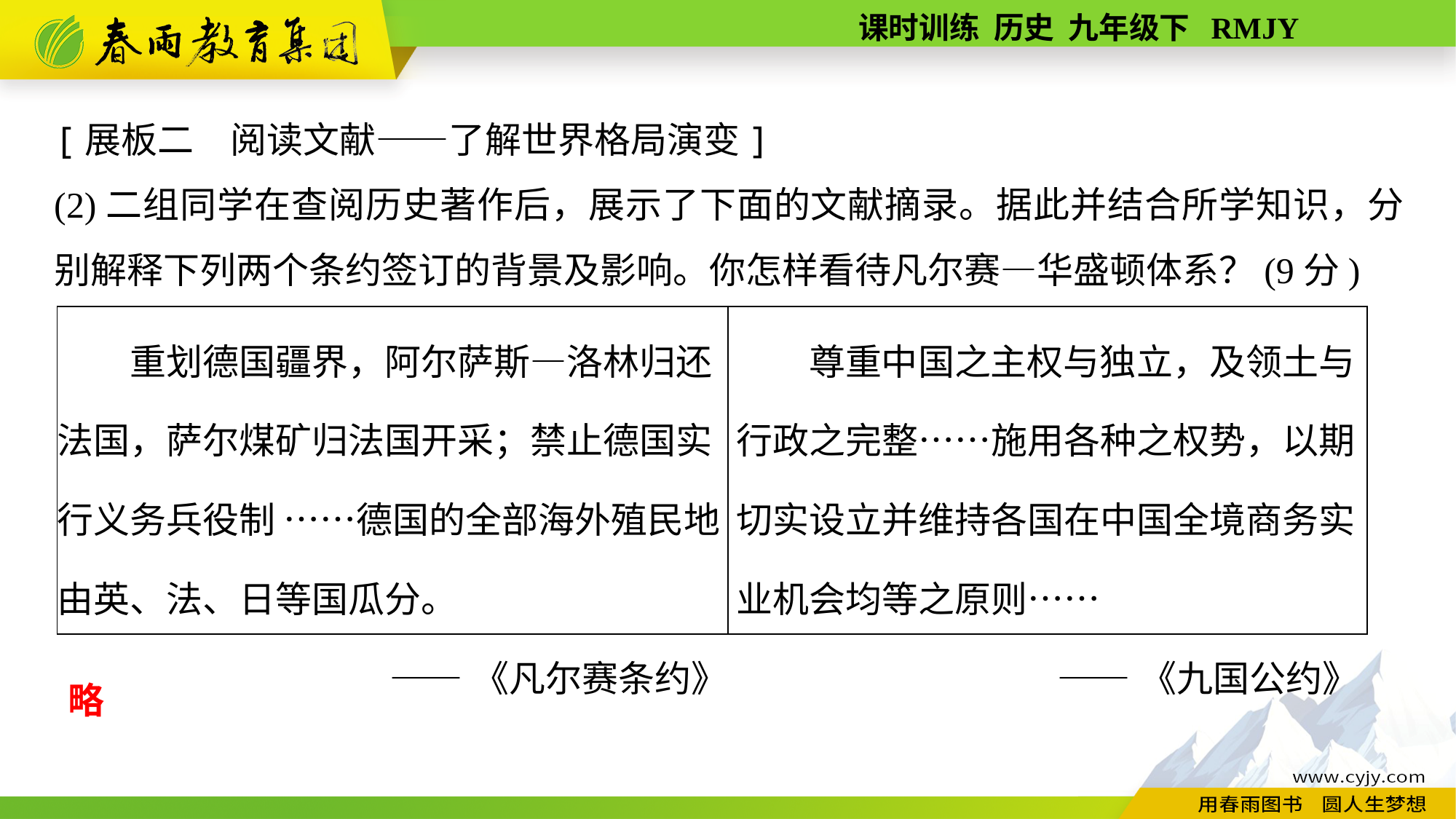

[展板二　阅读文献——了解世界格局演变]
(2)二组同学在查阅历史著作后，展示了下面的文献摘录。据此并结合所学知识，分别解释下列两个条约签订的背景及影响。你怎样看待凡尔赛—华盛顿体系？(9分)
| 重划德国疆界，阿尔萨斯—洛林归还法国，萨尔煤矿归法国开采；禁止德国实行义务兵役制 ……德国的全部海外殖民地由英、法、日等国瓜分。 ——《凡尔赛条约》 | 尊重中国之主权与独立，及领土与行政之完整……施用各种之权势，以期切实设立并维持各国在中国全境商务实业机会均等之原则…… ——《九国公约》 |
| --- | --- |
略